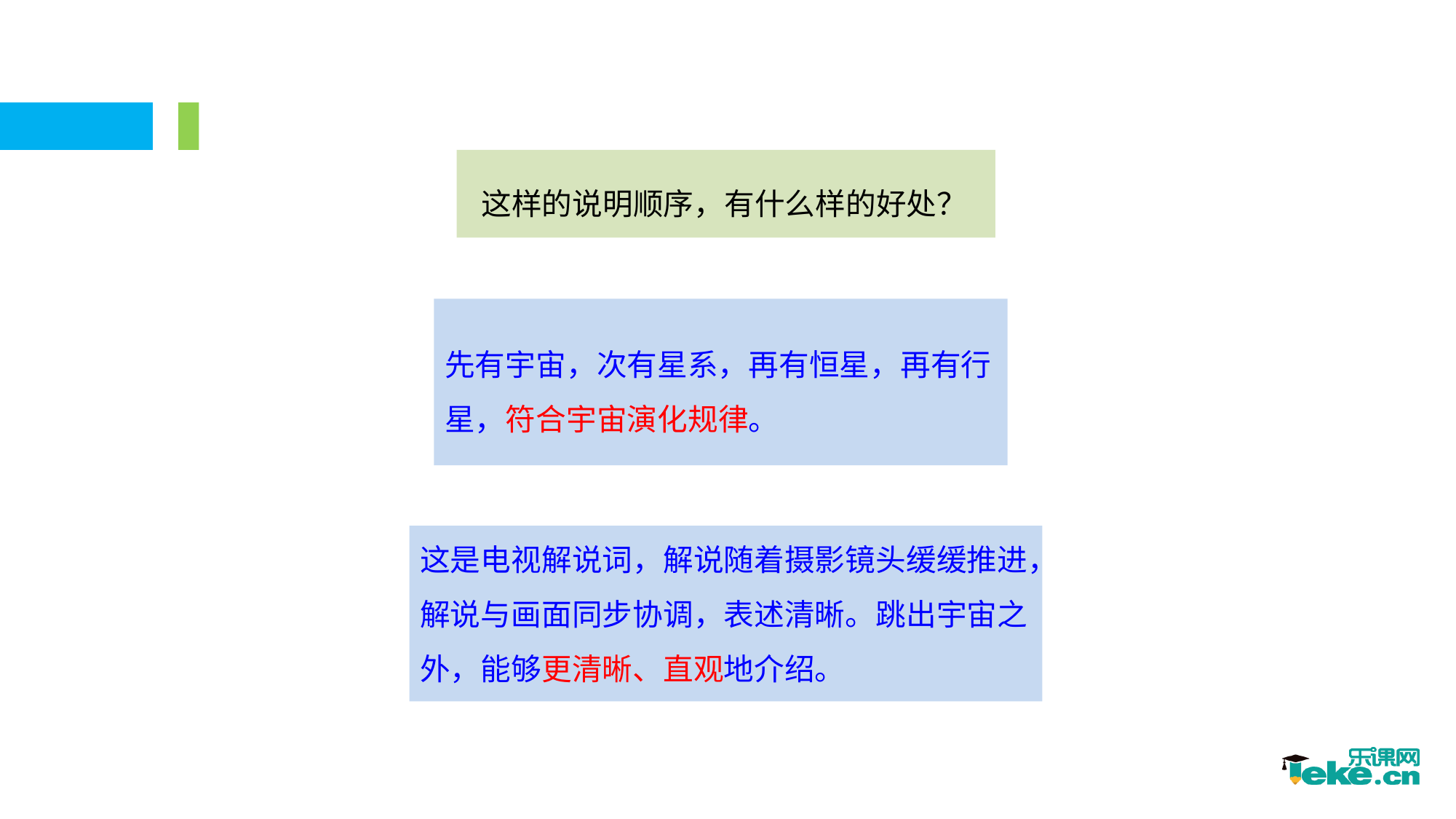

这样的说明顺序，有什么样的好处？

先有宇宙，次有星系，再有恒星，再有行星，符合宇宙演化规律。

这是电视解说词，解说随着摄影镜头缓缓推进，解说与画面同步协调，表述清晰。跳出宇宙之外，能够更清晰、直观地介绍。